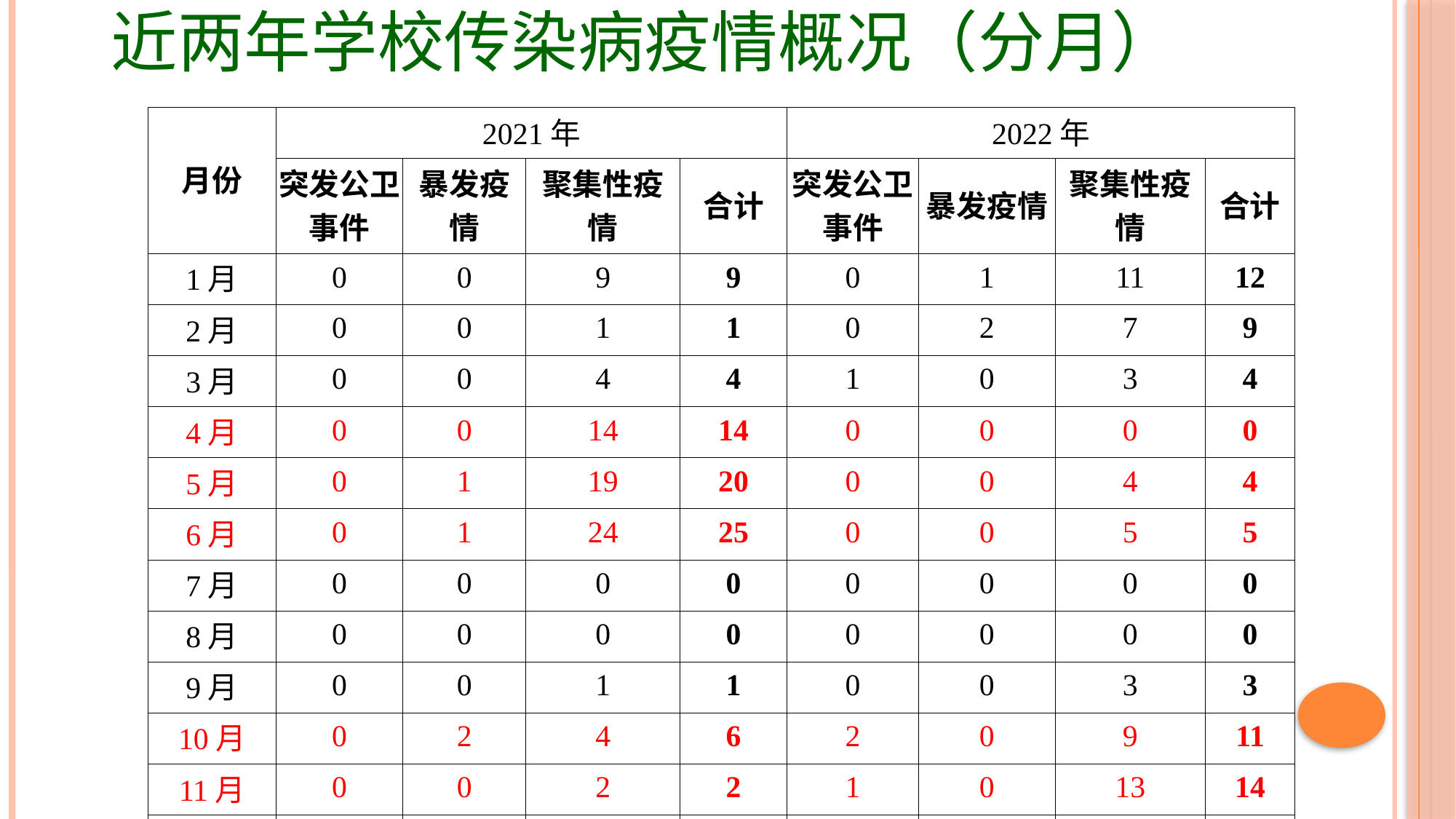

近两年学校传染病疫情概况（分月）
| 月份 | 2021年 |  |  |  | 2022年 |  |  |  |
| --- | --- | --- | --- | --- | --- | --- | --- | --- |
|  | 突发公卫事件 | 暴发疫情 | 聚集性疫情 | 合计 | 突发公卫事件 | 暴发疫情 | 聚集性疫情 | 合计 |
| 1月 | 0 | 0 | 9 | 9 | 0 | 1 | 11 | 12 |
| 2月 | 0 | 0 | 1 | 1 | 0 | 2 | 7 | 9 |
| 3月 | 0 | 0 | 4 | 4 | 1 | 0 | 3 | 4 |
| 4月 | 0 | 0 | 14 | 14 | 0 | 0 | 0 | 0 |
| 5月 | 0 | 1 | 19 | 20 | 0 | 0 | 4 | 4 |
| 6月 | 0 | 1 | 24 | 25 | 0 | 0 | 5 | 5 |
| 7月 | 0 | 0 | 0 | 0 | 0 | 0 | 0 | 0 |
| 8月 | 0 | 0 | 0 | 0 | 0 | 0 | 0 | 0 |
| 9月 | 0 | 0 | 1 | 1 | 0 | 0 | 3 | 3 |
| 10月 | 0 | 2 | 4 | 6 | 2 | 0 | 9 | 11 |
| 11月 | 0 | 0 | 2 | 2 | 1 | 0 | 13 | 14 |
| 12月 | 0 | 1 | 12 | 13 | 0 | 0 | 2 | 2 |
| 合计 | 0 | 5 | 90 | 95 | 4 | 3 | 57 | 64 |